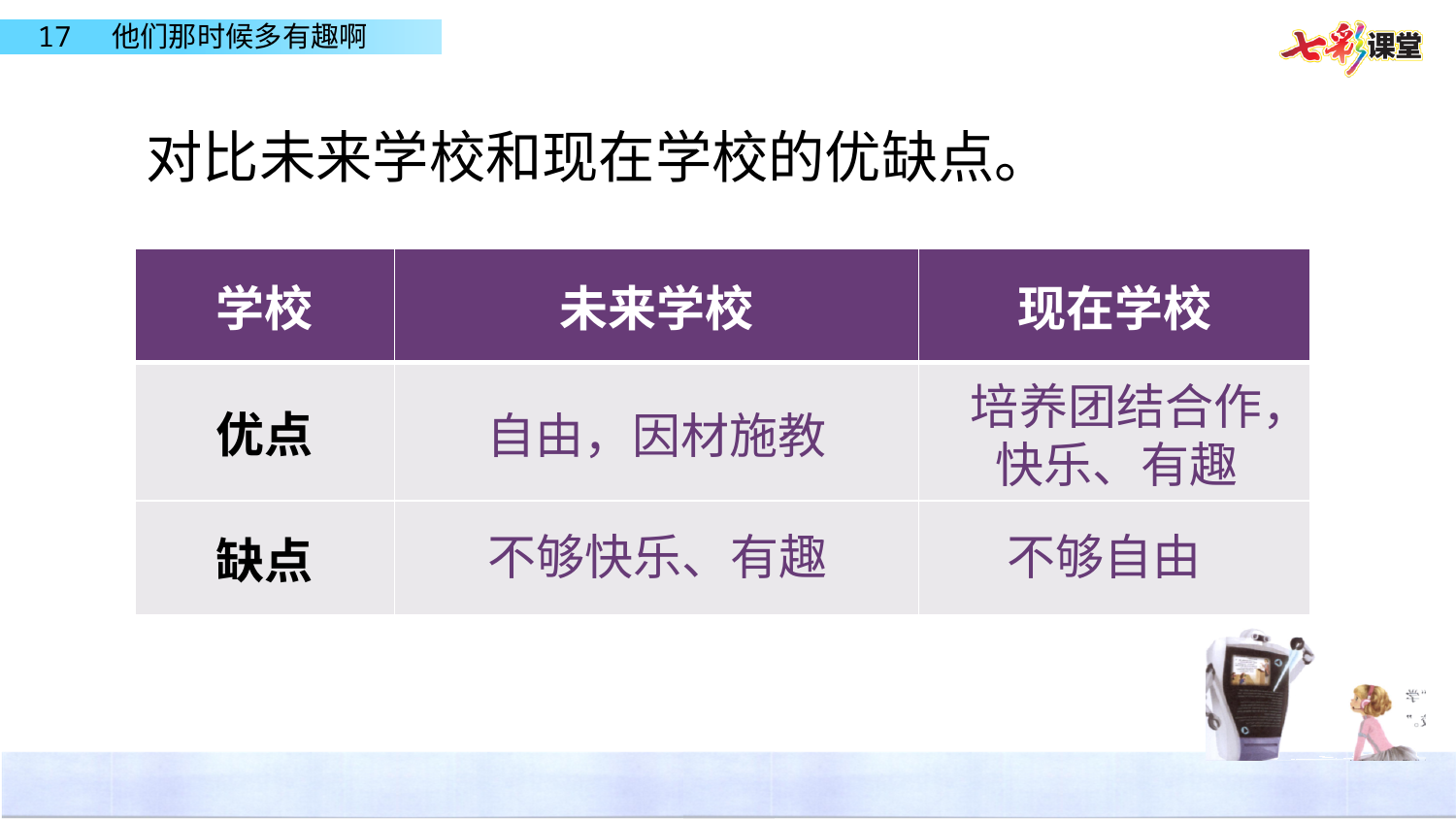

对比未来学校和现在学校的优缺点。
| 学校 | 未来学校 | 现在学校 |
| --- | --- | --- |
| 优点 |  |  |
| 缺点 |  |  |
培养团结合作，快乐、有趣
自由，因材施教
不够快乐、有趣
不够自由